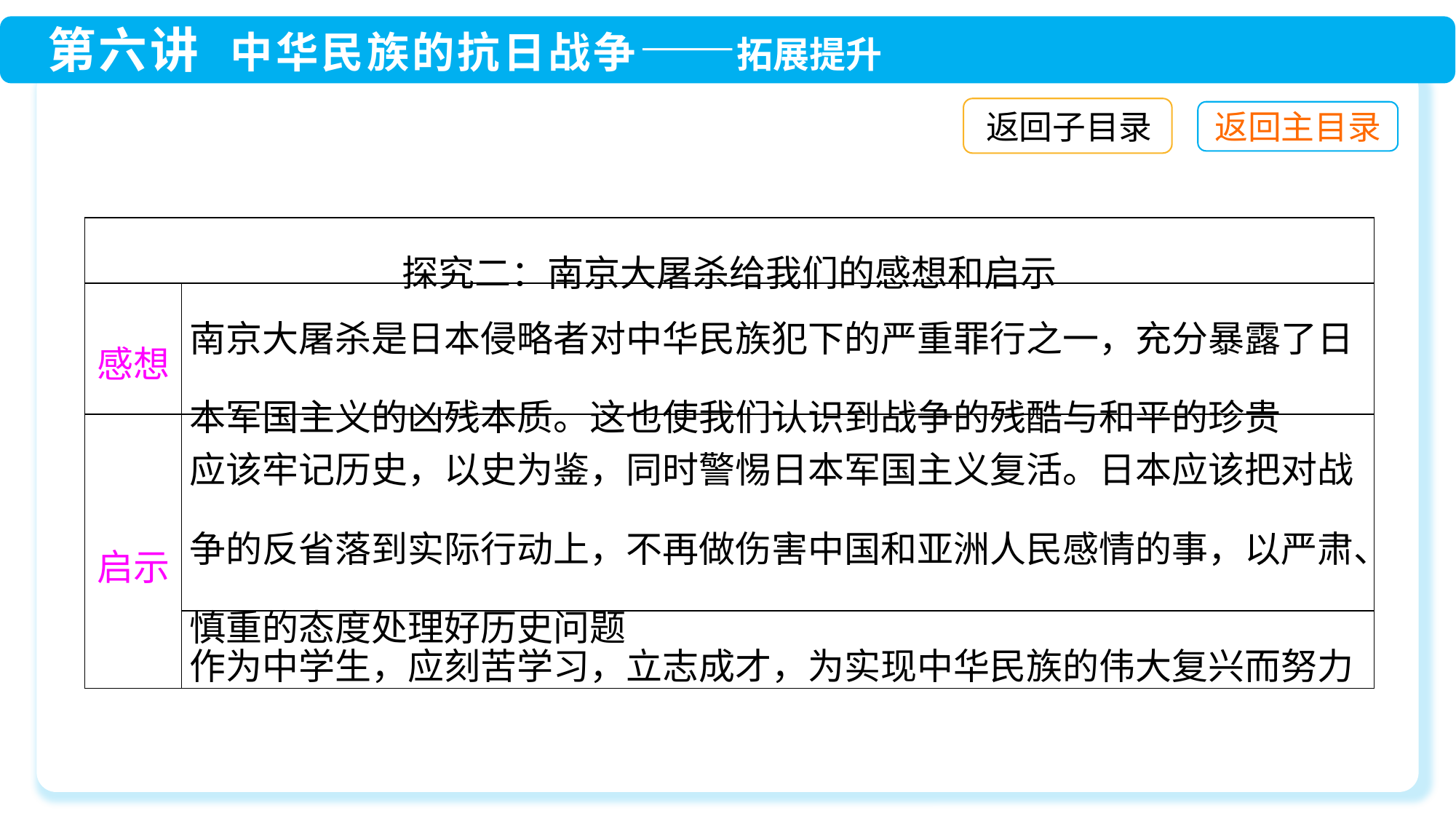

返回子目录
| 探究二：南京大屠杀给我们的感想和启示 |  |
| --- | --- |
| 感想 | 南京大屠杀是日本侵略者对中华民族犯下的严重罪行之一，充分暴露了日本军国主义的凶残本质。这也使我们认识到战争的残酷与和平的珍贵 |
| 启示 | 应该牢记历史，以史为鉴，同时警惕日本军国主义复活。日本应该把对战争的反省落到实际行动上，不再做伤害中国和亚洲人民感情的事，以严肃、慎重的态度处理好历史问题 |
|  | 作为中学生，应刻苦学习，立志成才，为实现中华民族的伟大复兴而努力 |